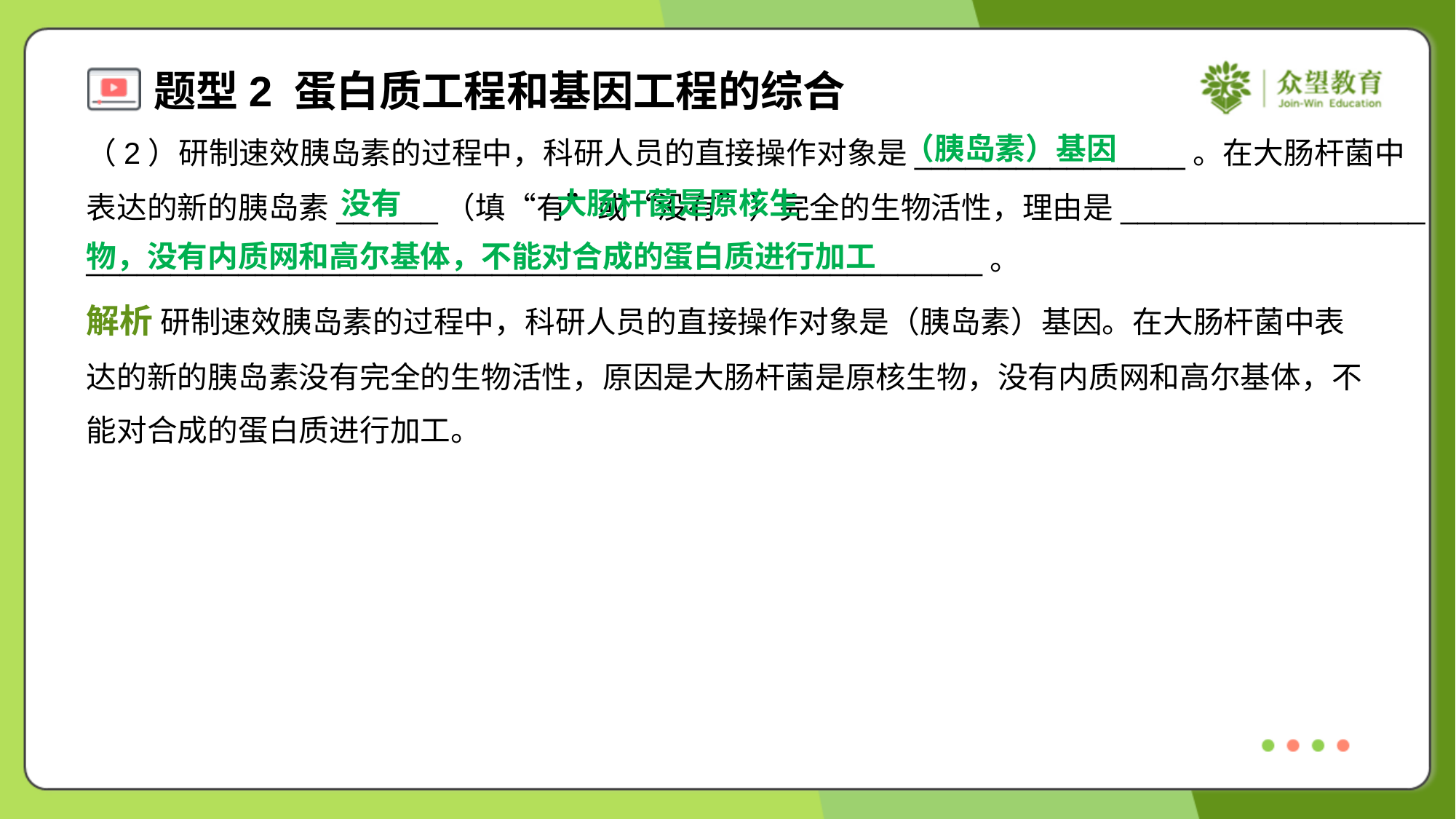

（胰岛素）基因
（2）研制速效胰岛素的过程中，科研人员的直接操作对象是________________。在大肠杆菌中
表达的新的胰岛素______（填“有”或“没有”）完全的生物活性，理由是__________________
_____________________________________________________。
                                                                   大肠杆菌是原核生
物，没有内质网和高尔基体，不能对合成的蛋白质进行加工
没有
解析 研制速效胰岛素的过程中，科研人员的直接操作对象是（胰岛素）基因。在大肠杆菌中表
达的新的胰岛素没有完全的生物活性，原因是大肠杆菌是原核生物，没有内质网和高尔基体，不
能对合成的蛋白质进行加工。